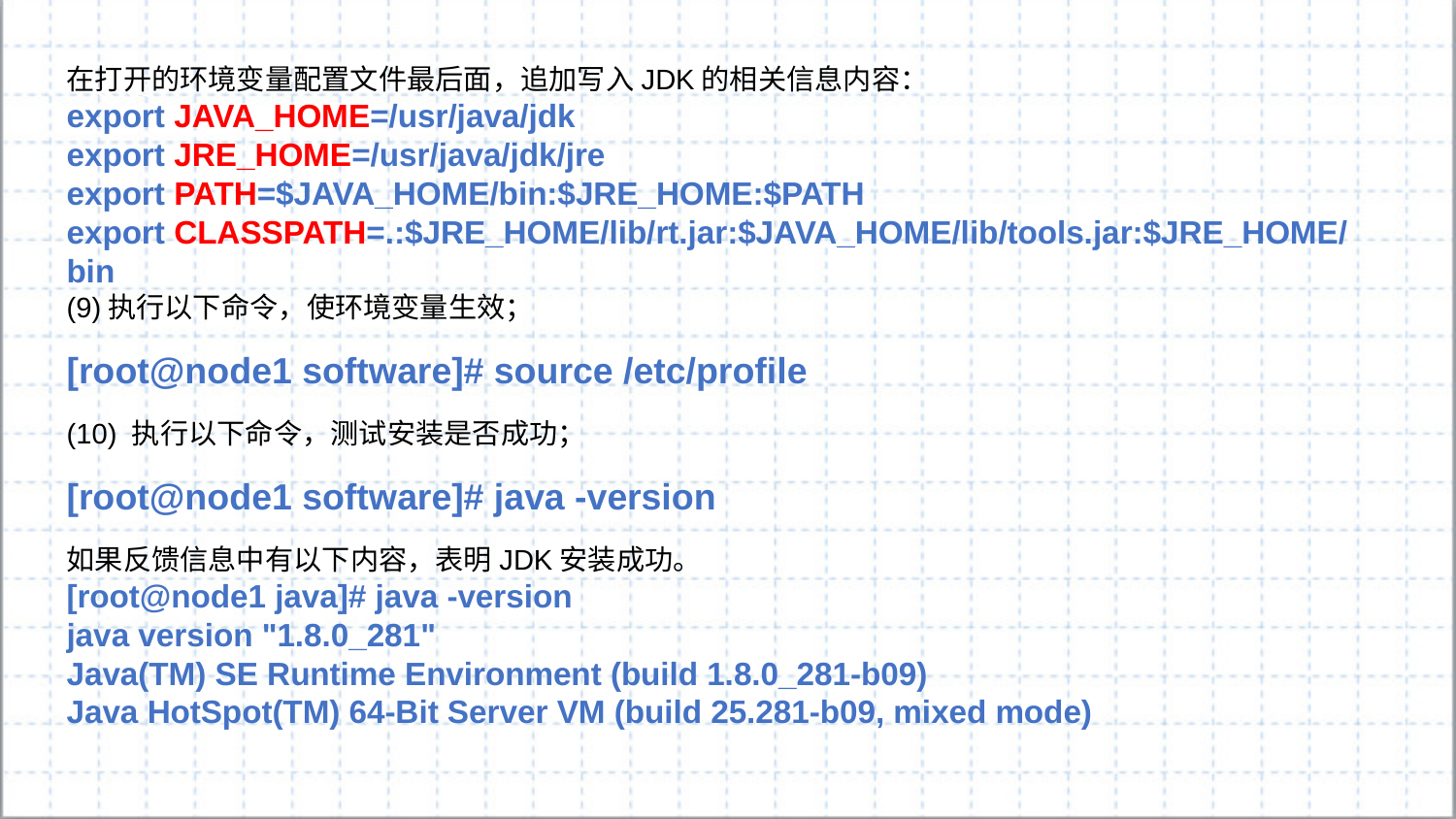

在打开的环境变量配置文件最后面，追加写入JDK的相关信息内容：
export JAVA_HOME=/usr/java/jdk
export JRE_HOME=/usr/java/jdk/jre
export PATH=$JAVA_HOME/bin:$JRE_HOME:$PATH
export CLASSPATH=.:$JRE_HOME/lib/rt.jar:$JAVA_HOME/lib/tools.jar:$JRE_HOME/bin
(9)执行以下命令，使环境变量生效；
[root@node1 software]# source /etc/profile
(10) 执行以下命令，测试安装是否成功；
[root@node1 software]# java -version
如果反馈信息中有以下内容，表明JDK安装成功。
[root@node1 java]# java -version
java version "1.8.0_281"
Java(TM) SE Runtime Environment (build 1.8.0_281-b09)
Java HotSpot(TM) 64-Bit Server VM (build 25.281-b09, mixed mode)